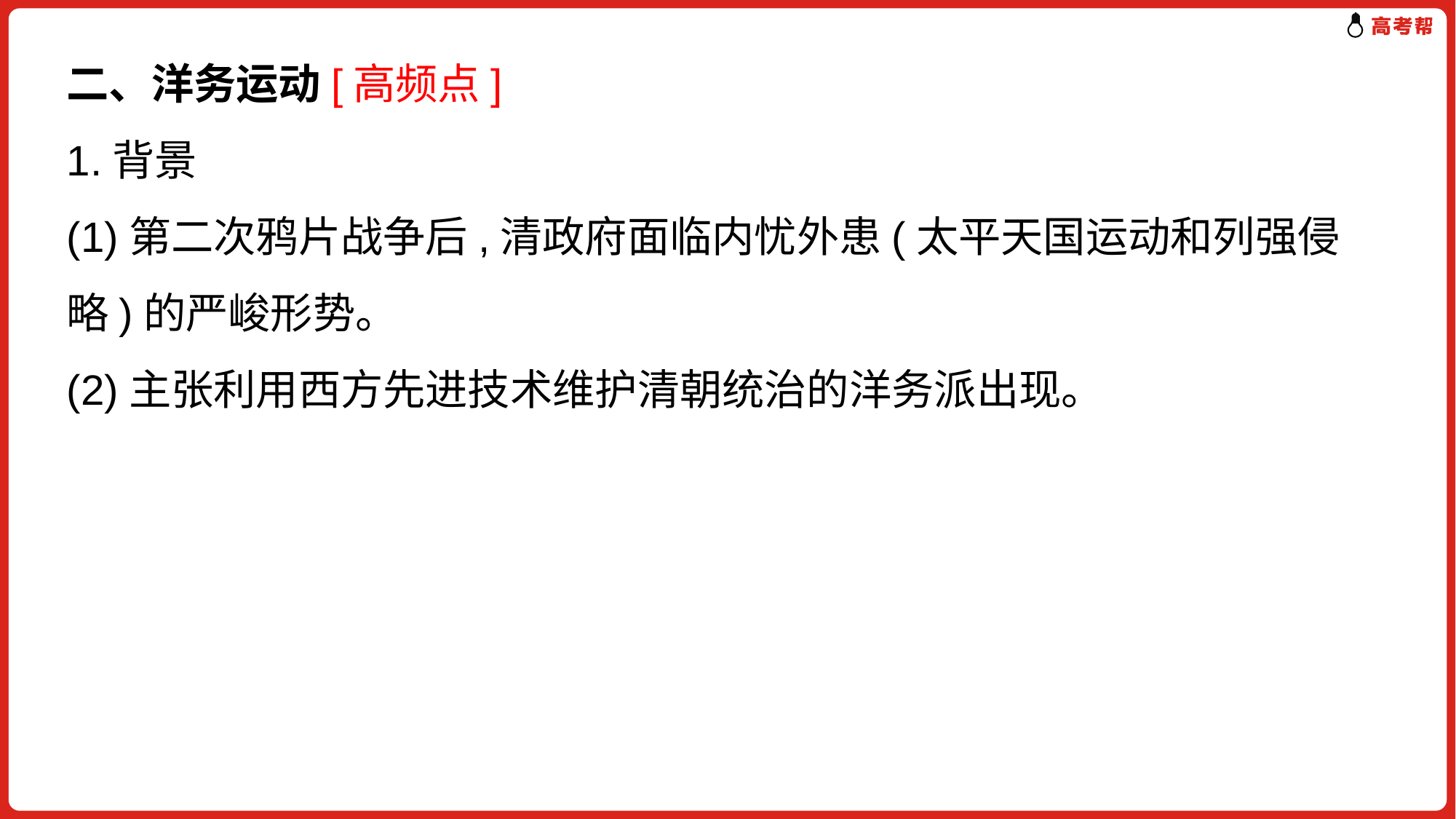

二、洋务运动[高频点]
1.背景
(1)第二次鸦片战争后,清政府面临内忧外患(太平天国运动和列强侵略)的严峻形势。
(2)主张利用西方先进技术维护清朝统治的洋务派出现。